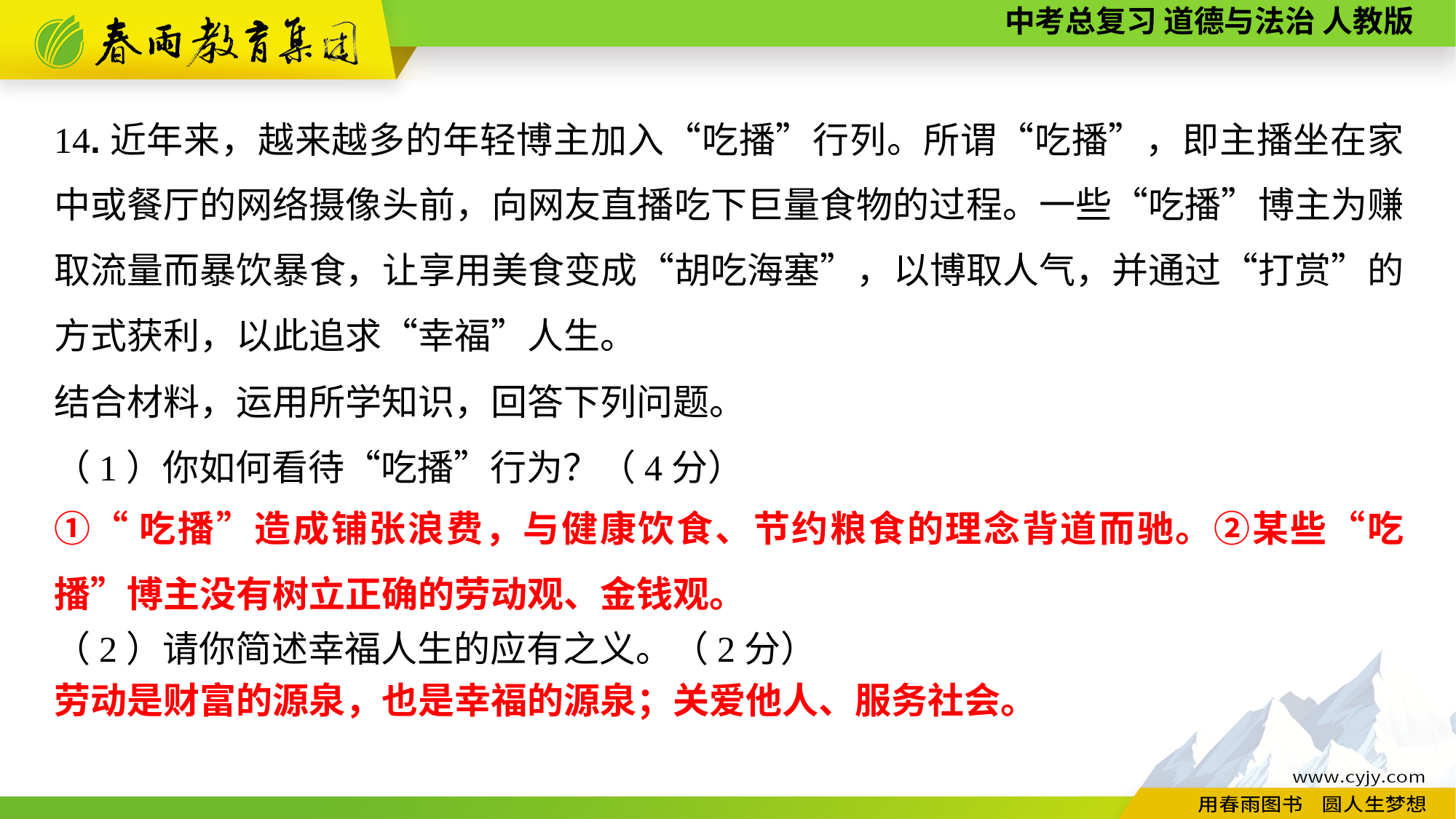

14.近年来，越来越多的年轻博主加入“吃播”行列。所谓“吃播”，即主播坐在家中或餐厅的网络摄像头前，向网友直播吃下巨量食物的过程。一些“吃播”博主为赚取流量而暴饮暴食，让享用美食变成“胡吃海塞”，以博取人气，并通过“打赏”的方式获利，以此追求“幸福”人生。
结合材料，运用所学知识，回答下列问题。
（1）你如何看待“吃播”行为？（4分）
①“吃播”造成铺张浪费，与健康饮食、节约粮食的理念背道而驰。②某些“吃播”博主没有树立正确的劳动观、金钱观。
（2）请你简述幸福人生的应有之义。（2分）
劳动是财富的源泉，也是幸福的源泉；关爱他人、服务社会。